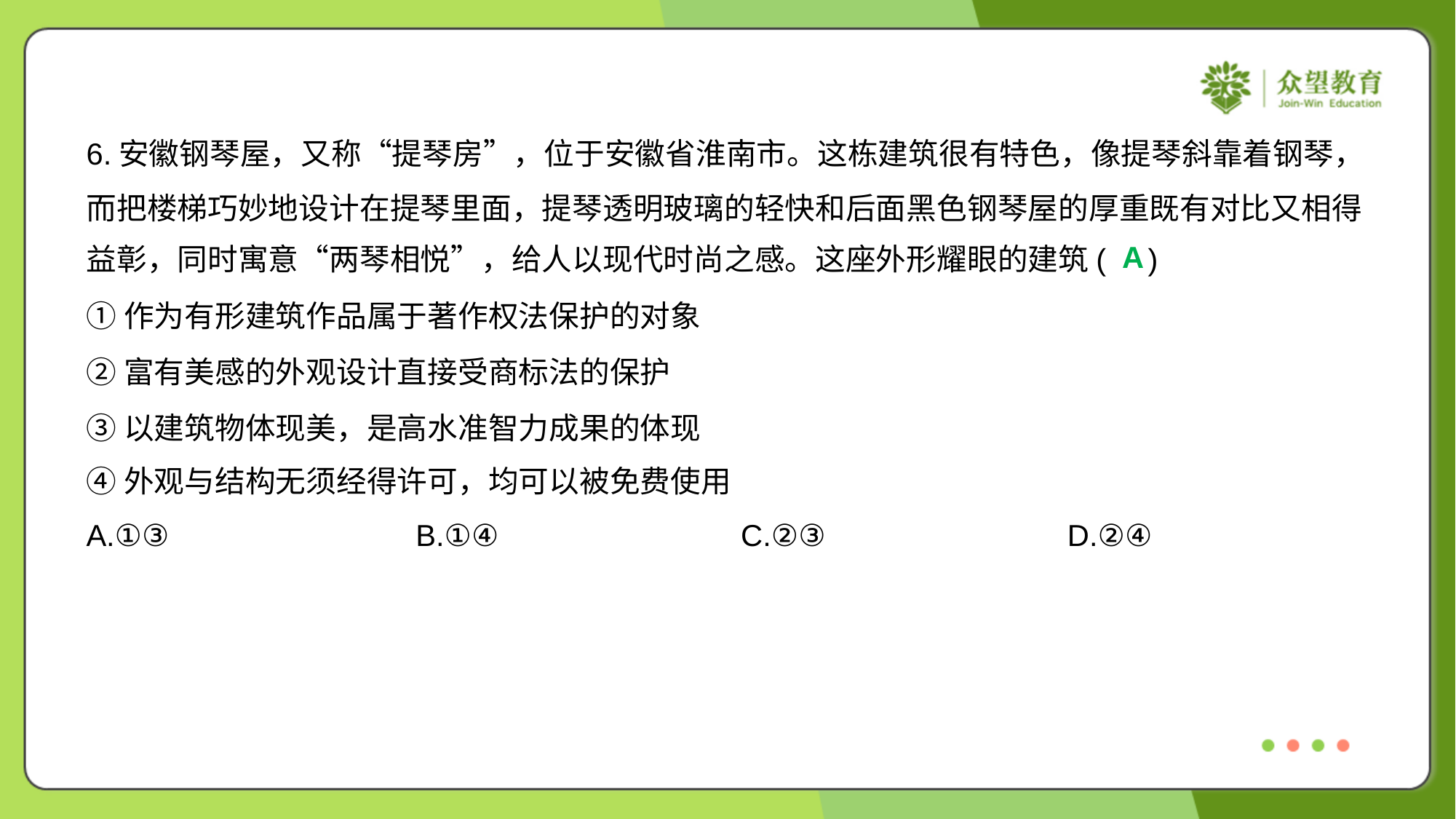

6.安徽钢琴屋，又称“提琴房”，位于安徽省淮南市。这栋建筑很有特色，像提琴斜靠着钢琴，
而把楼梯巧妙地设计在提琴里面，提琴透明玻璃的轻快和后面黑色钢琴屋的厚重既有对比又相得
益彰，同时寓意“两琴相悦”，给人以现代时尚之感。这座外形耀眼的建筑(     )
A
①作为有形建筑作品属于著作权法保护的对象
②富有美感的外观设计直接受商标法的保护
③以建筑物体现美，是高水准智力成果的体现
④外观与结构无须经得许可，均可以被免费使用
A.①③	B.①④	C.②③	D.②④